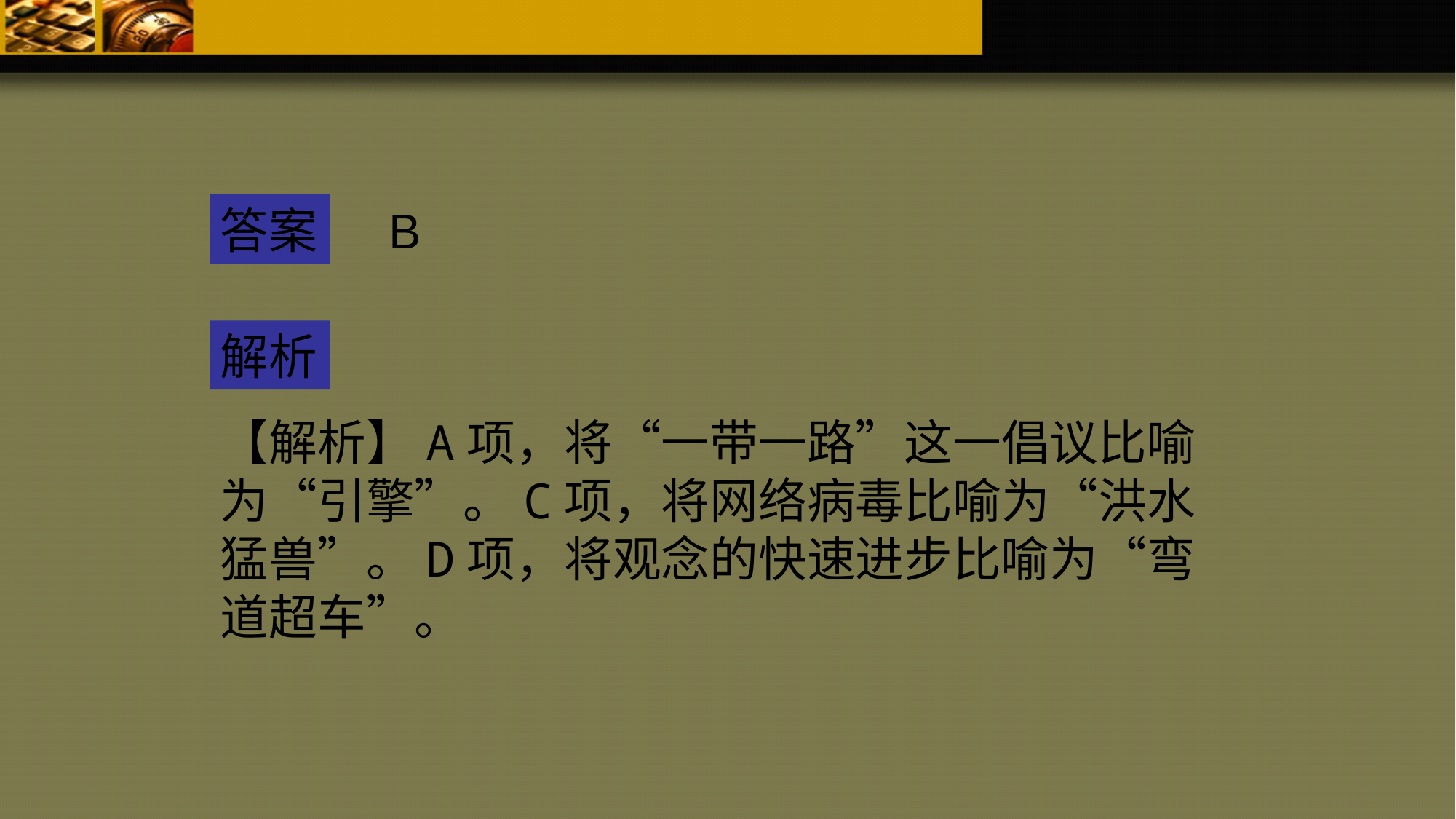

答案
B
解析
【解析】A项，将“一带一路”这一倡议比喻为“引擎”。C项，将网络病毒比喻为“洪水猛兽”。D项，将观念的快速进步比喻为“弯道超车”。